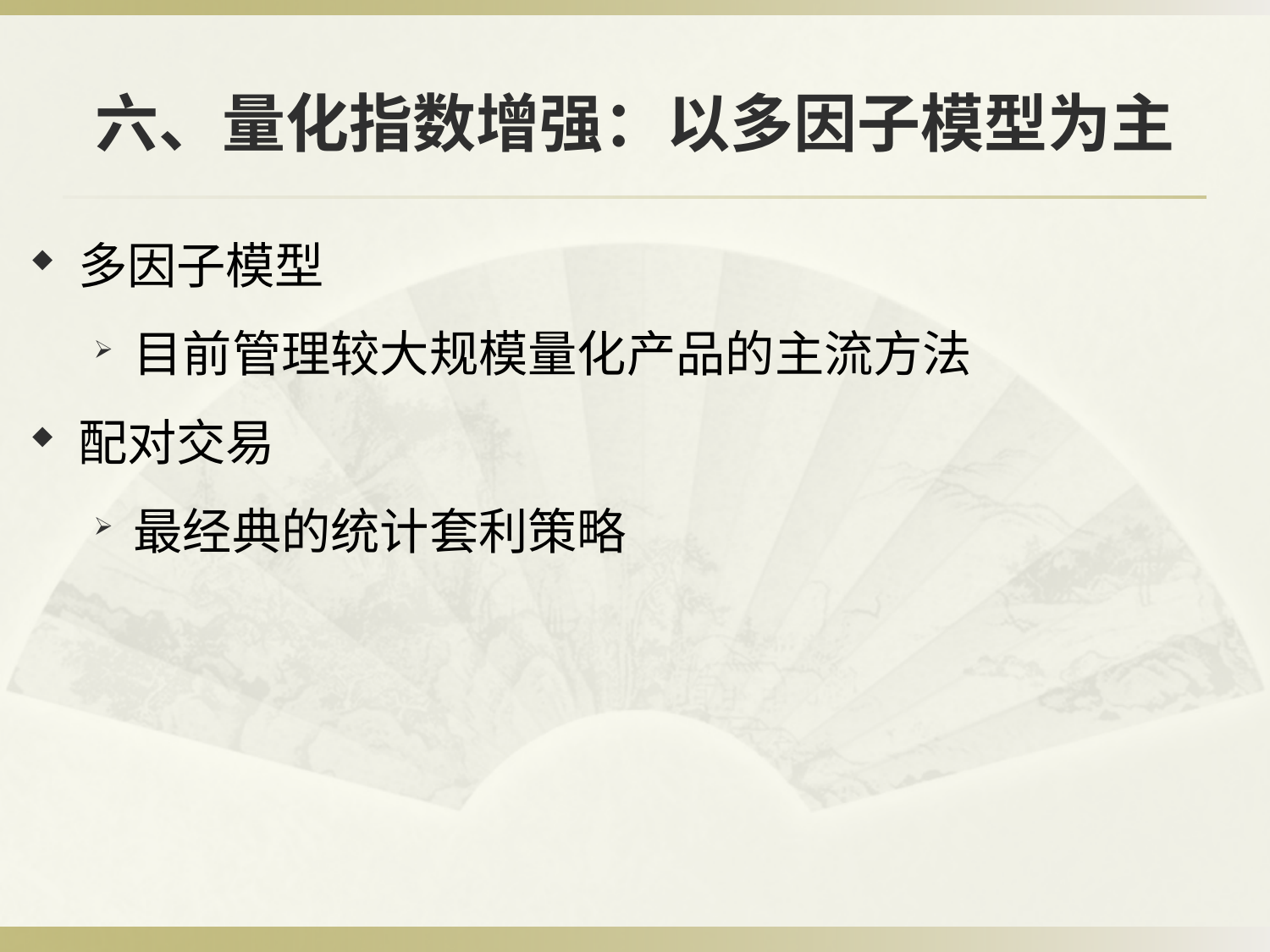

# 六、量化指数增强：以多因子模型为主
多因子模型
目前管理较大规模量化产品的主流方法
配对交易
最经典的统计套利策略